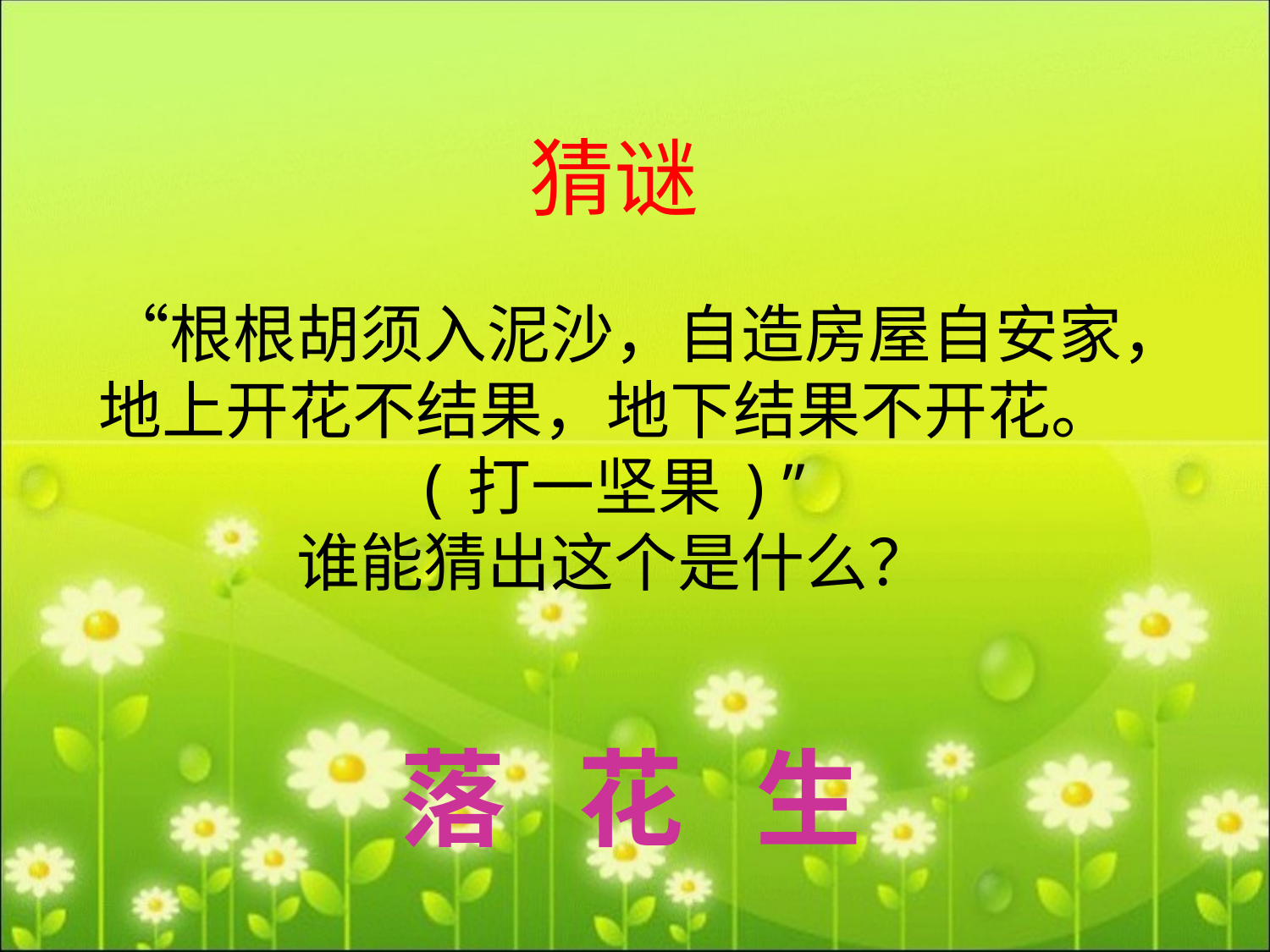

猜谜
“根根胡须入泥沙，自造房屋自安家，地上开花不结果，地下结果不开花。(打一坚果)”
谁能猜出这个是什么？
   落   花   生